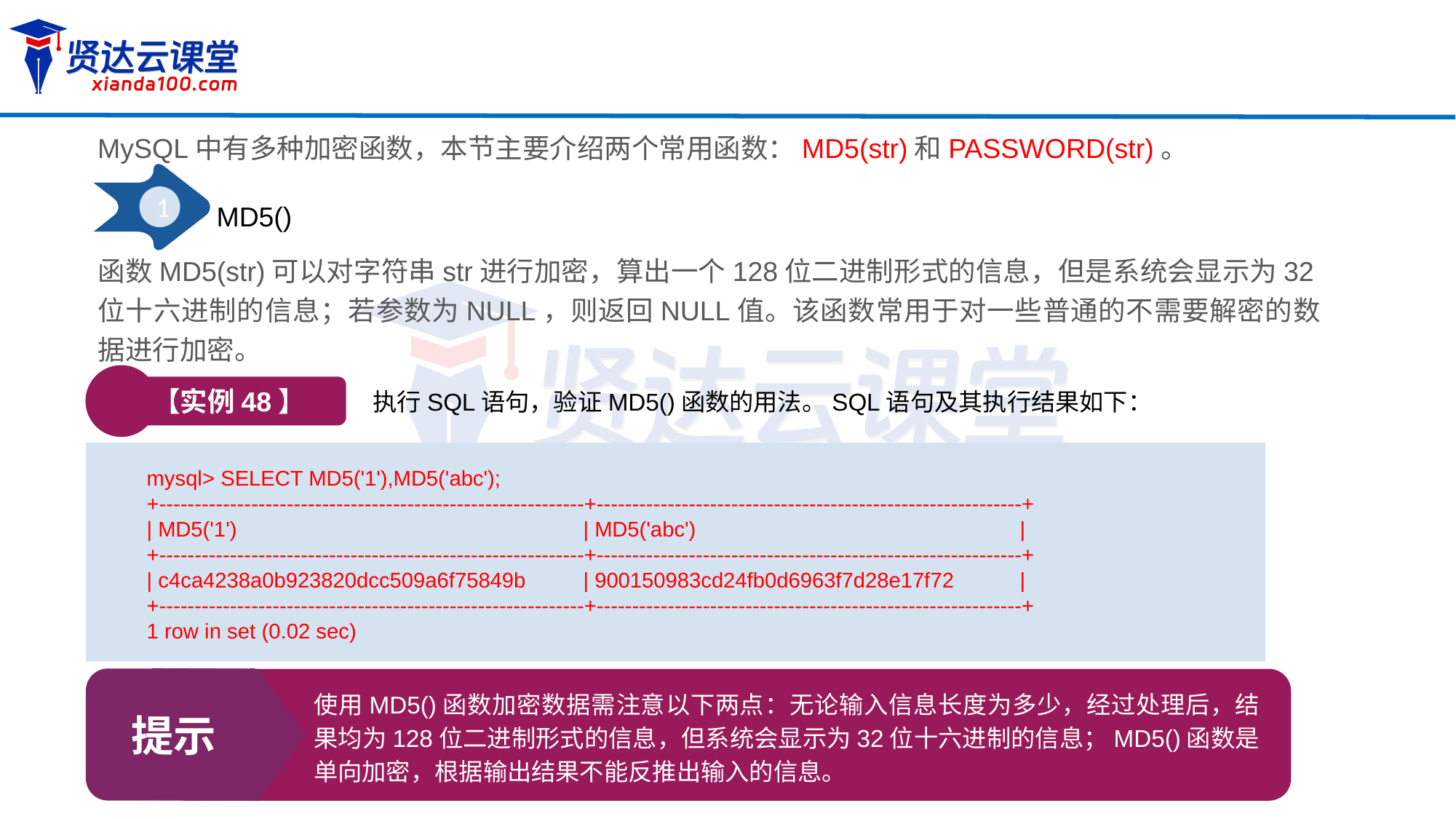

MySQL中有多种加密函数，本节主要介绍两个常用函数：MD5(str)和PASSWORD(str)。

1
MD5()
函数MD5(str)可以对字符串str进行加密，算出一个128位二进制形式的信息，但是系统会显示为32位十六进制的信息；若参数为NULL，则返回NULL值。该函数常用于对一些普通的不需要解密的数据进行加密。

【实例48】
执行SQL语句，验证MD5()函数的用法。SQL语句及其执行结果如下：

mysql> SELECT MD5('1'),MD5('abc');
+------------------------------------------------------------+------------------------------------------------------------+
| MD5('1')                   		  	| MD5('abc')                   		|
+------------------------------------------------------------+------------------------------------------------------------+
| c4ca4238a0b923820dcc509a6f75849b	| 900150983cd24fb0d6963f7d28e17f72	|
+------------------------------------------------------------+------------------------------------------------------------+
1 row in set (0.02 sec)
提示

使用MD5()函数加密数据需注意以下两点：无论输入信息长度为多少，经过处理后，结果均为128位二进制形式的信息，但系统会显示为32位十六进制的信息；MD5()函数是单向加密，根据输出结果不能反推出输入的信息。